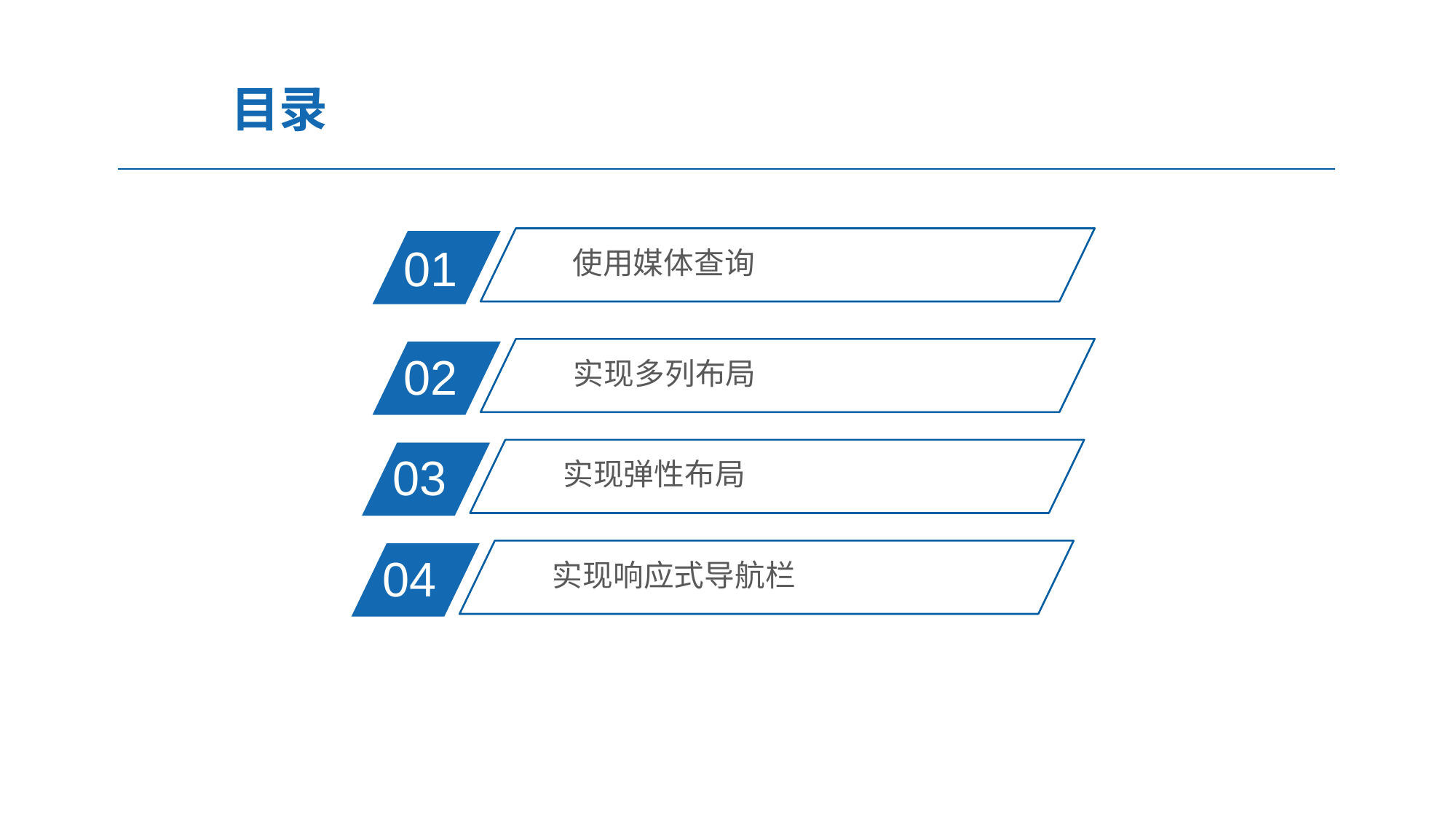

目录

使用媒体查询

01

     实现多列布局
02

     实现弹性布局
03

     实现响应式导航栏
04